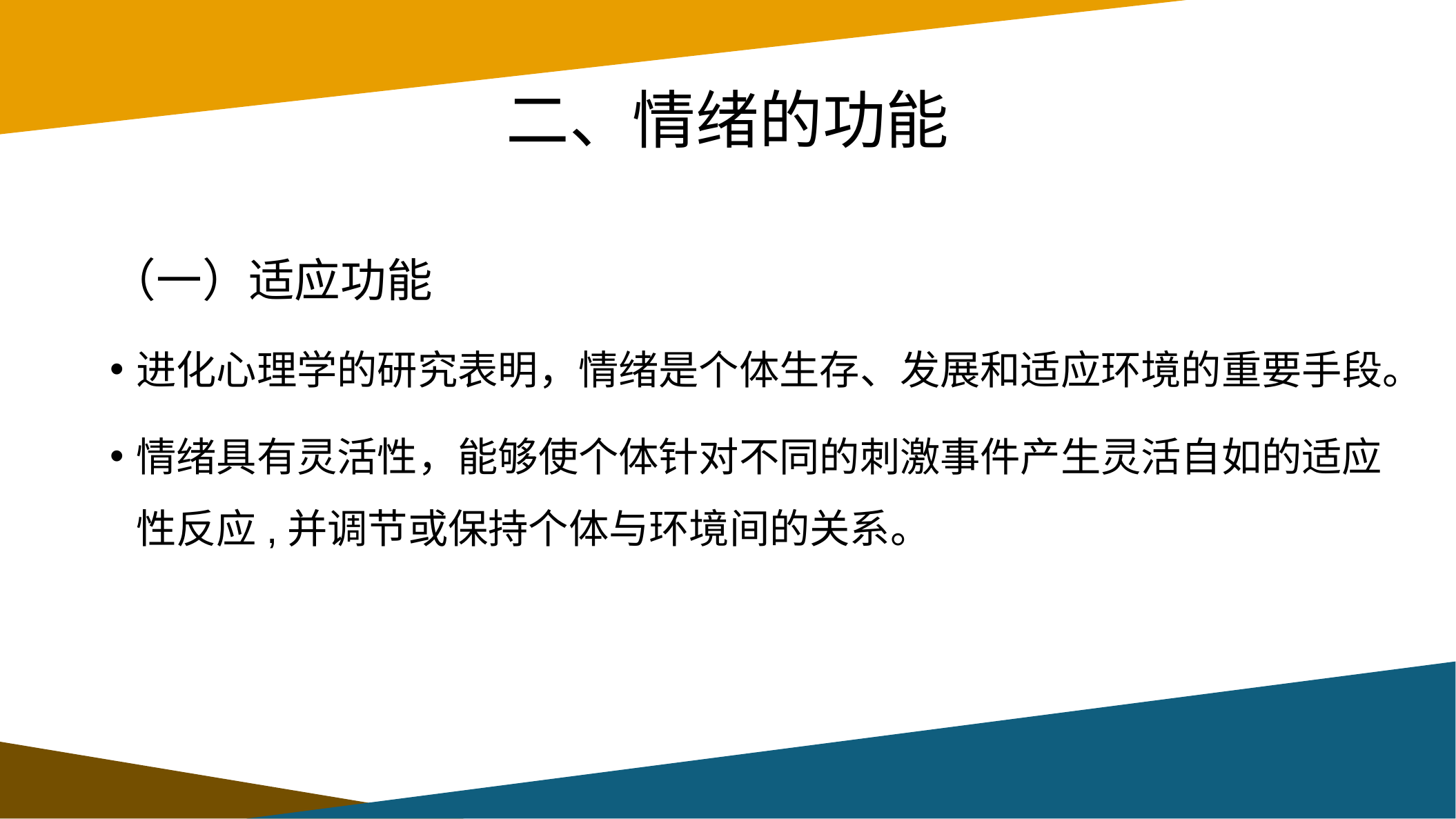

# 二、情绪的功能
（一）适应功能
进化心理学的研究表明，情绪是个体生存、发展和适应环境的重要手段。
情绪具有灵活性，能够使个体针对不同的刺激事件产生灵活自如的适应性反应,并调节或保持个体与环境间的关系。